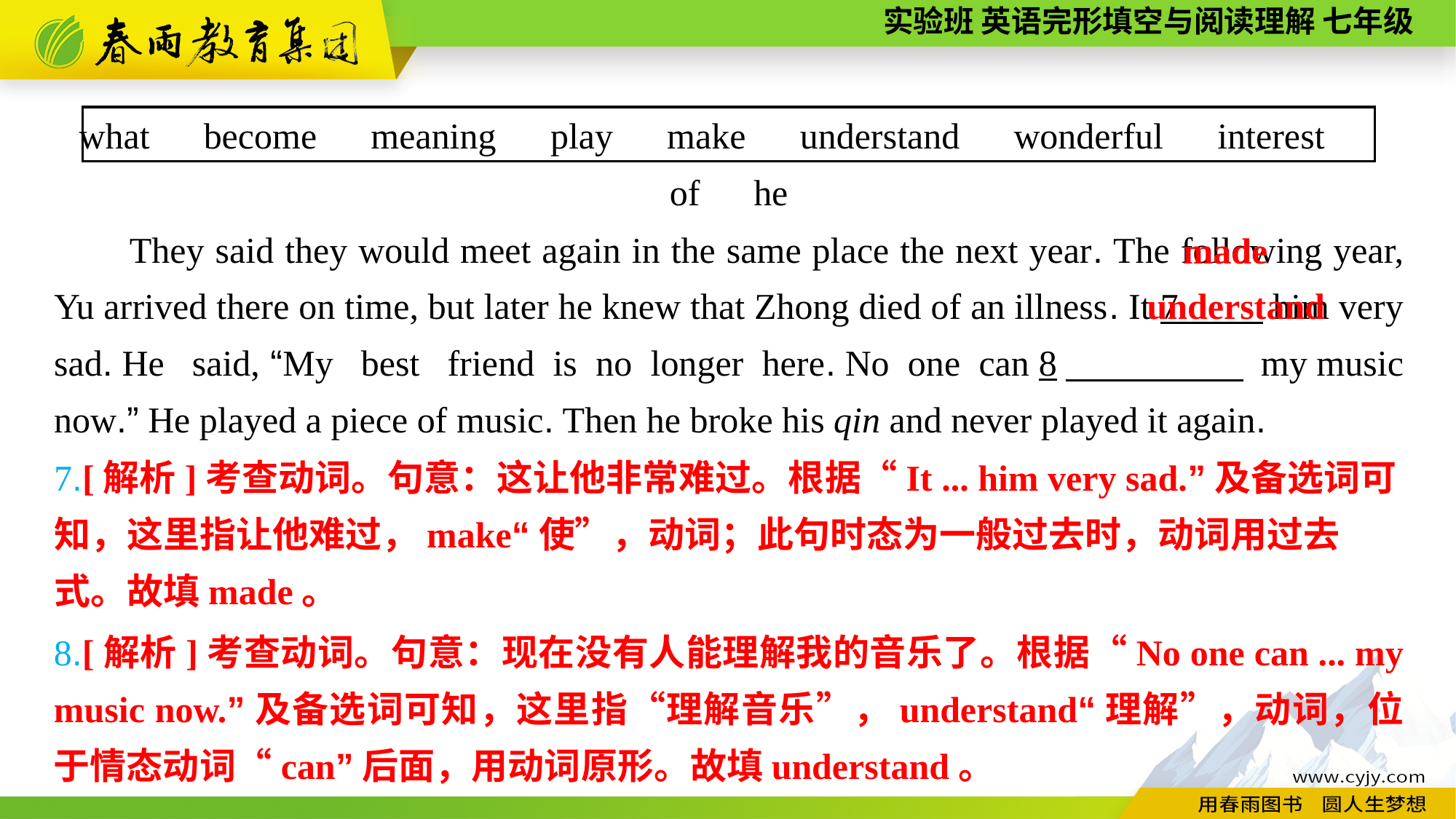

what　become　meaning　play　make　understand　wonderful　interest　of　he
They said they would meet again in the same place the next year. The following year, Yu arrived there on time, but later he knew that Zhong died of an illness. It 7          him very sad. He   said, “My   best   friend  is  no  longer  here. No  one  can 8　                  my music now.” He played a piece of music. Then he broke his qin and never played it again.

made
understand
7.[解析]考查动词。句意：这让他非常难过。根据“It ... him very sad.”及备选词可知，这里指让他难过，make“使”，动词；此句时态为一般过去时，动词用过去
式。故填made。
8.[解析]考查动词。句意：现在没有人能理解我的音乐了。根据“No one can ... my music now.”及备选词可知，这里指“理解音乐”，understand“理解”，动词，位于情态动词“can”后面，用动词原形。故填understand。